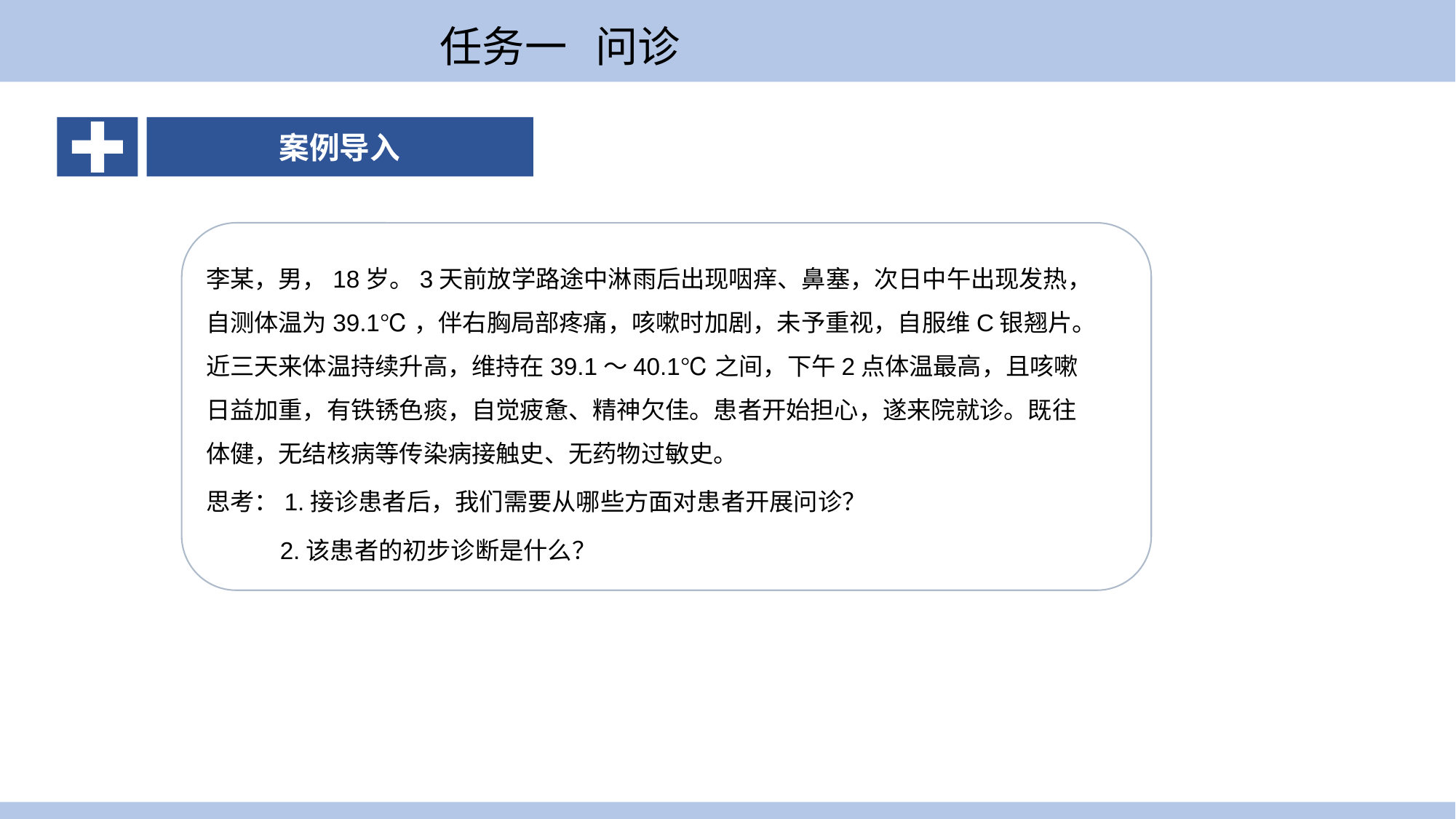

任务一   问诊

案例导入

案例导入

李某，男，18岁。3天前放学路途中淋雨后出现咽痒、鼻塞，次日中午出现发热，自测体温为39.1℃，伴右胸局部疼痛，咳嗽时加剧，未予重视，自服维C银翘片。近三天来体温持续升高，维持在39.1～40.1℃之间，下午2点体温最高，且咳嗽日益加重，有铁锈色痰，自觉疲惫、精神欠佳。患者开始担心，遂来院就诊。既往体健，无结核病等传染病接触史、无药物过敏史。
思考：1.接诊患者后，我们需要从哪些方面对患者开展问诊？
           2.该患者的初步诊断是什么？